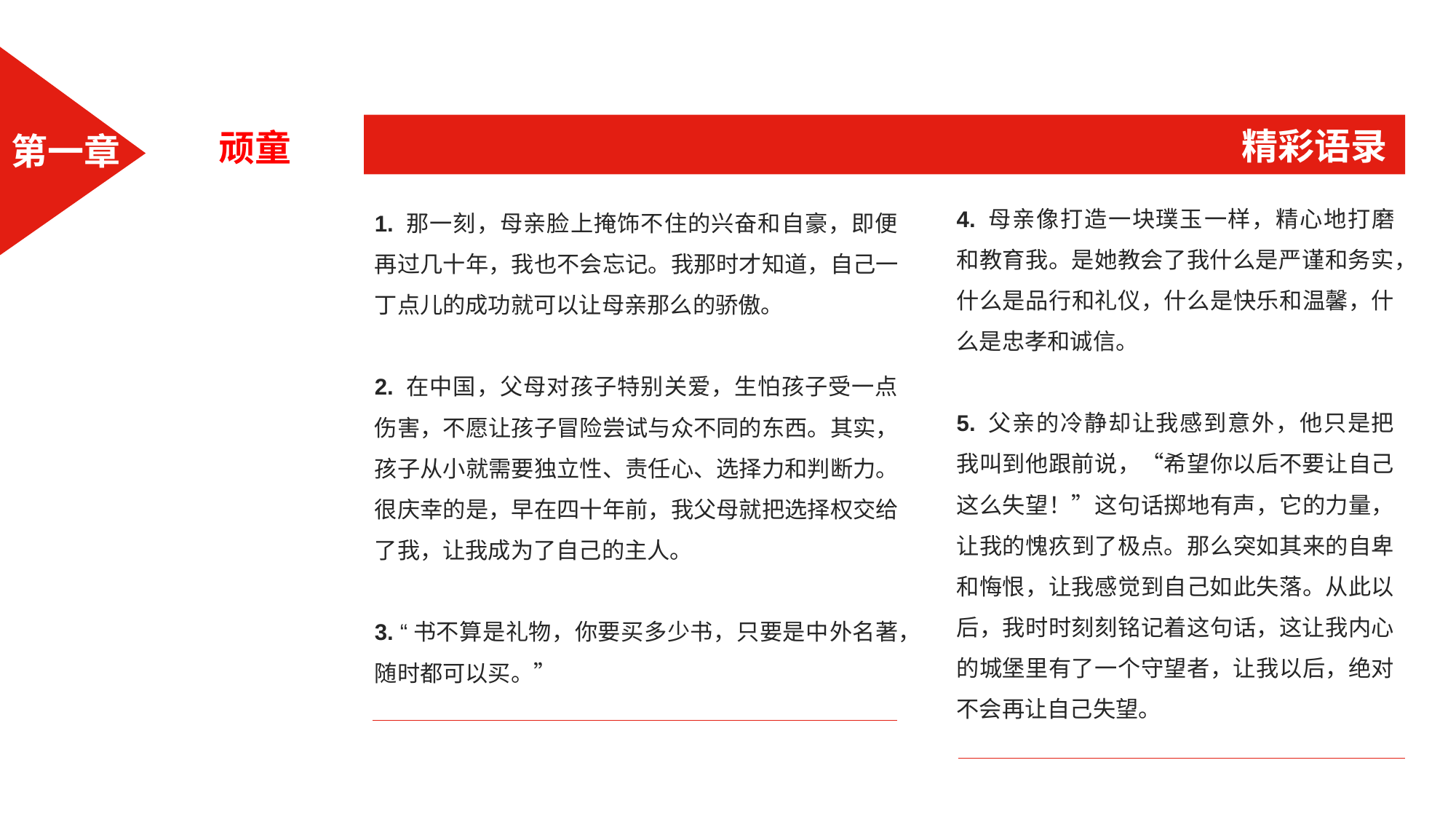

精彩语录
顽童
第一章
4. 母亲像打造一块璞玉一样，精心地打磨和教育我。是她教会了我什么是严谨和务实，什么是品行和礼仪，什么是快乐和温馨，什么是忠孝和诚信。
5. 父亲的冷静却让我感到意外，他只是把我叫到他跟前说，“希望你以后不要让自己这么失望！”这句话掷地有声，它的力量，让我的愧疚到了极点。那么突如其来的自卑和悔恨，让我感觉到自己如此失落。从此以后，我时时刻刻铭记着这句话，这让我内心的城堡里有了一个守望者，让我以后，绝对不会再让自己失望。
1. 那一刻，母亲脸上掩饰不住的兴奋和自豪，即便再过几十年，我也不会忘记。我那时才知道，自己一丁点儿的成功就可以让母亲那么的骄傲。
2. 在中国，父母对孩子特别关爱，生怕孩子受一点伤害，不愿让孩子冒险尝试与众不同的东西。其实，孩子从小就需要独立性、责任心、选择力和判断力。很庆幸的是，早在四十年前，我父母就把选择权交给了我，让我成为了自己的主人。
3. “书不算是礼物，你要买多少书，只要是中外名著，随时都可以买。”